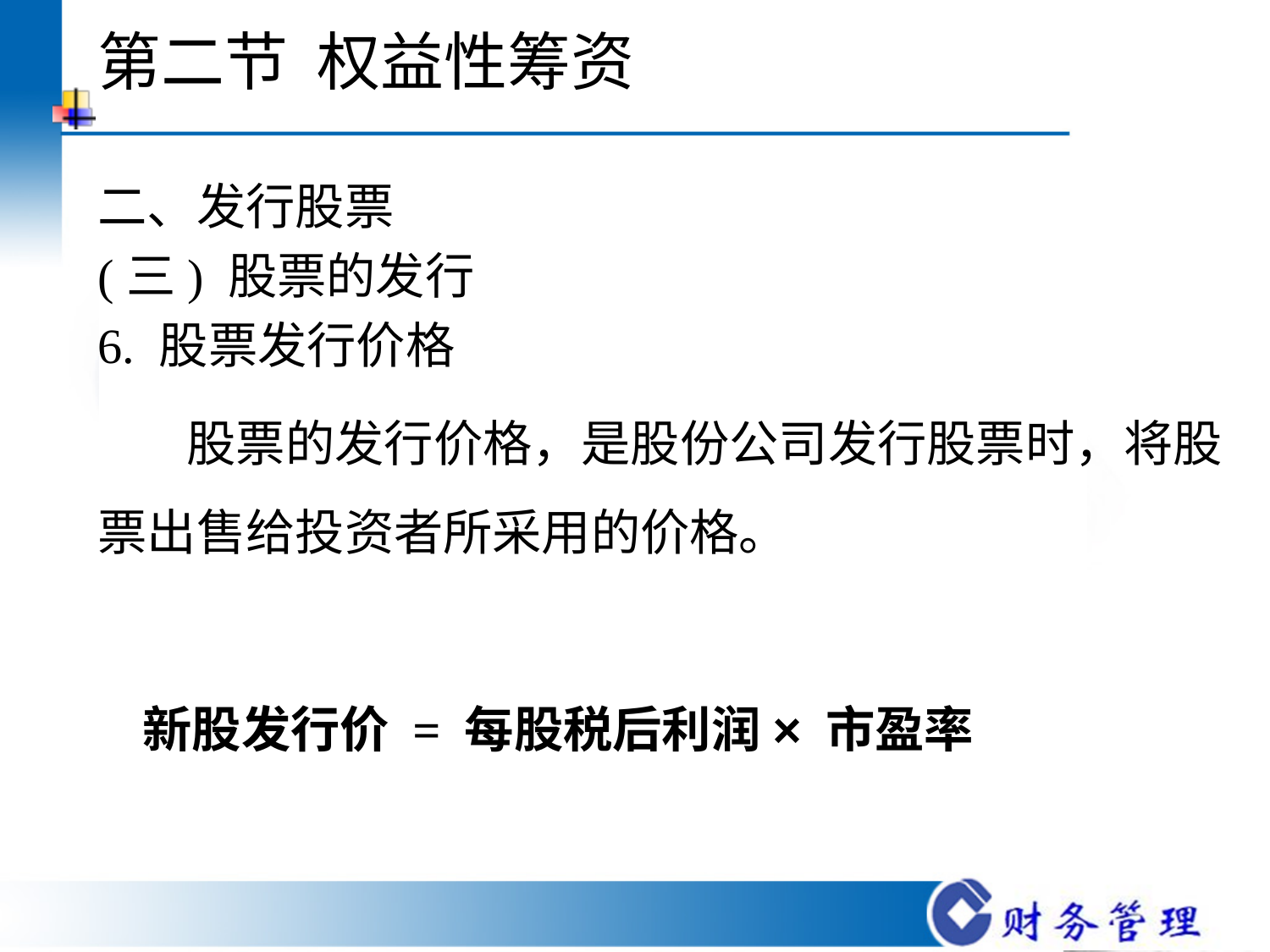

# 第二节  权益性筹资
二、发行股票
(三) 股票的发行
6. 股票发行价格
       股票的发行价格，是股份公司发行股票时，将股票出售给投资者所采用的价格。

   新股发行价 = 每股税后利润× 市盈率

22